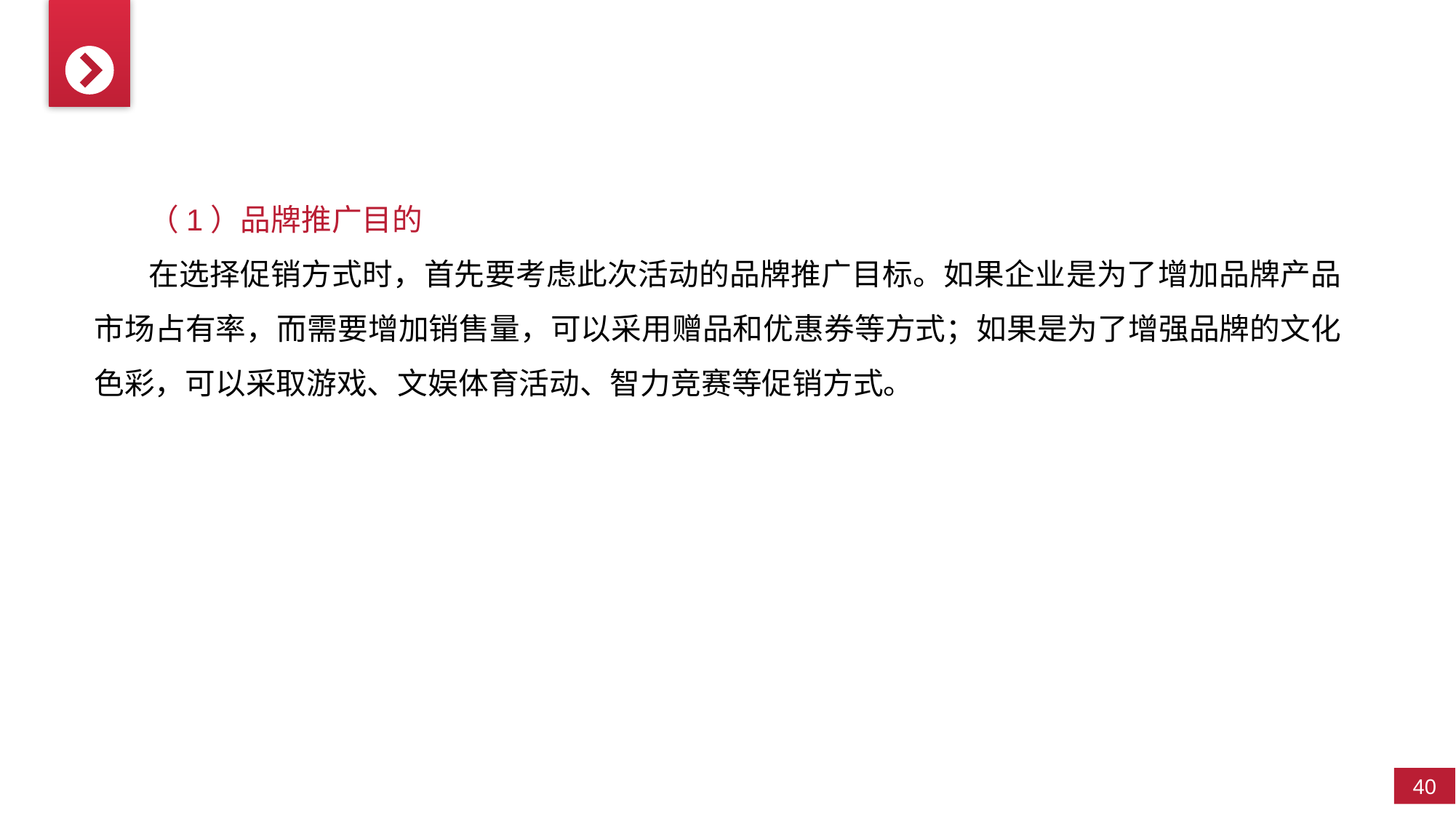

（1）品牌推广目的
在选择促销方式时，首先要考虑此次活动的品牌推广目标。如果企业是为了增加品牌产品市场占有率，而需要增加销售量，可以采用赠品和优惠券等方式；如果是为了增强品牌的文化色彩，可以采取游戏、文娱体育活动、智力竞赛等促销方式。